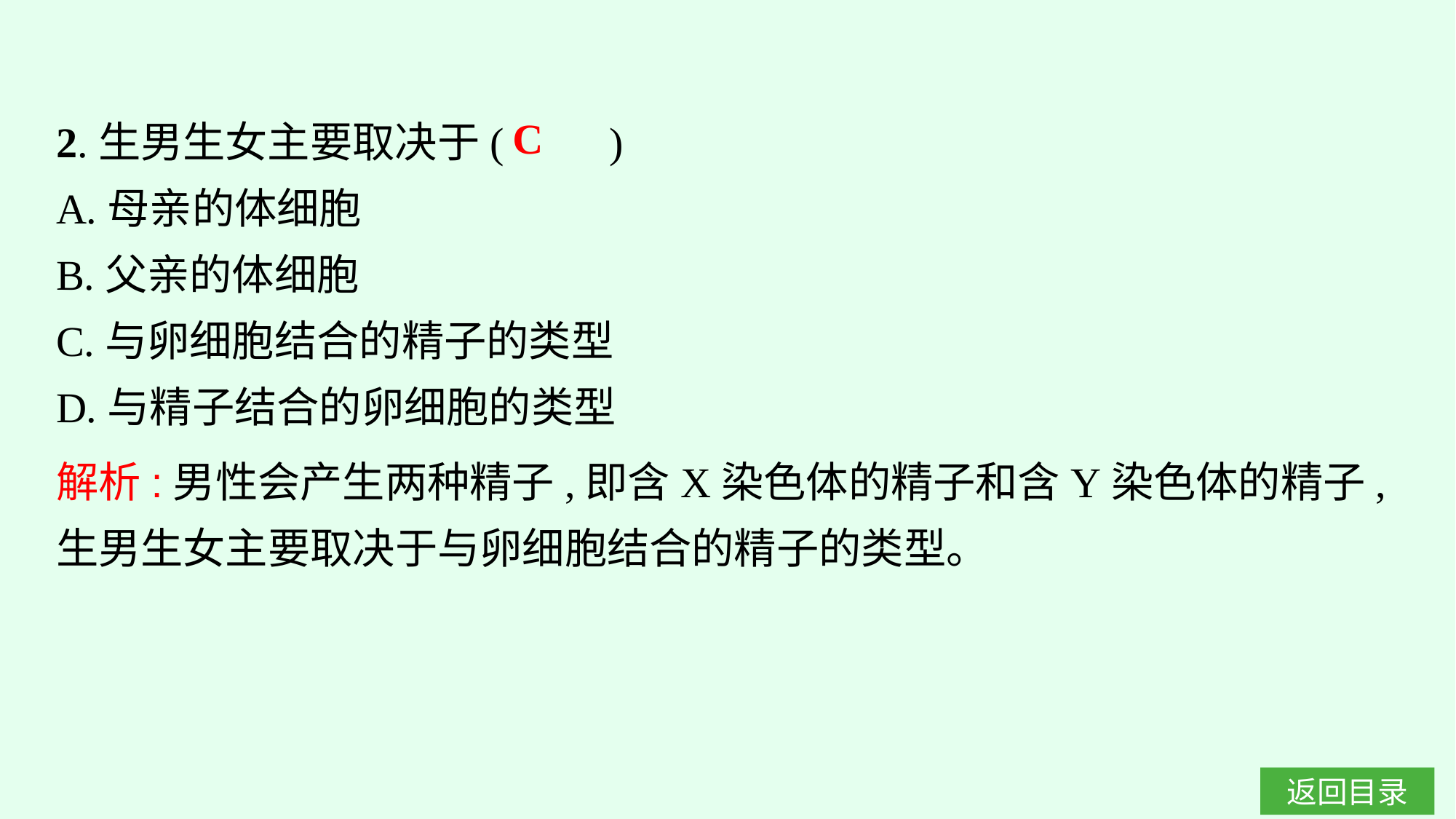

2.生男生女主要取决于(　　)
A.母亲的体细胞
B.父亲的体细胞
C.与卵细胞结合的精子的类型
D.与精子结合的卵细胞的类型
C
解析:男性会产生两种精子,即含X染色体的精子和含Y染色体的精子,生男生女主要取决于与卵细胞结合的精子的类型。